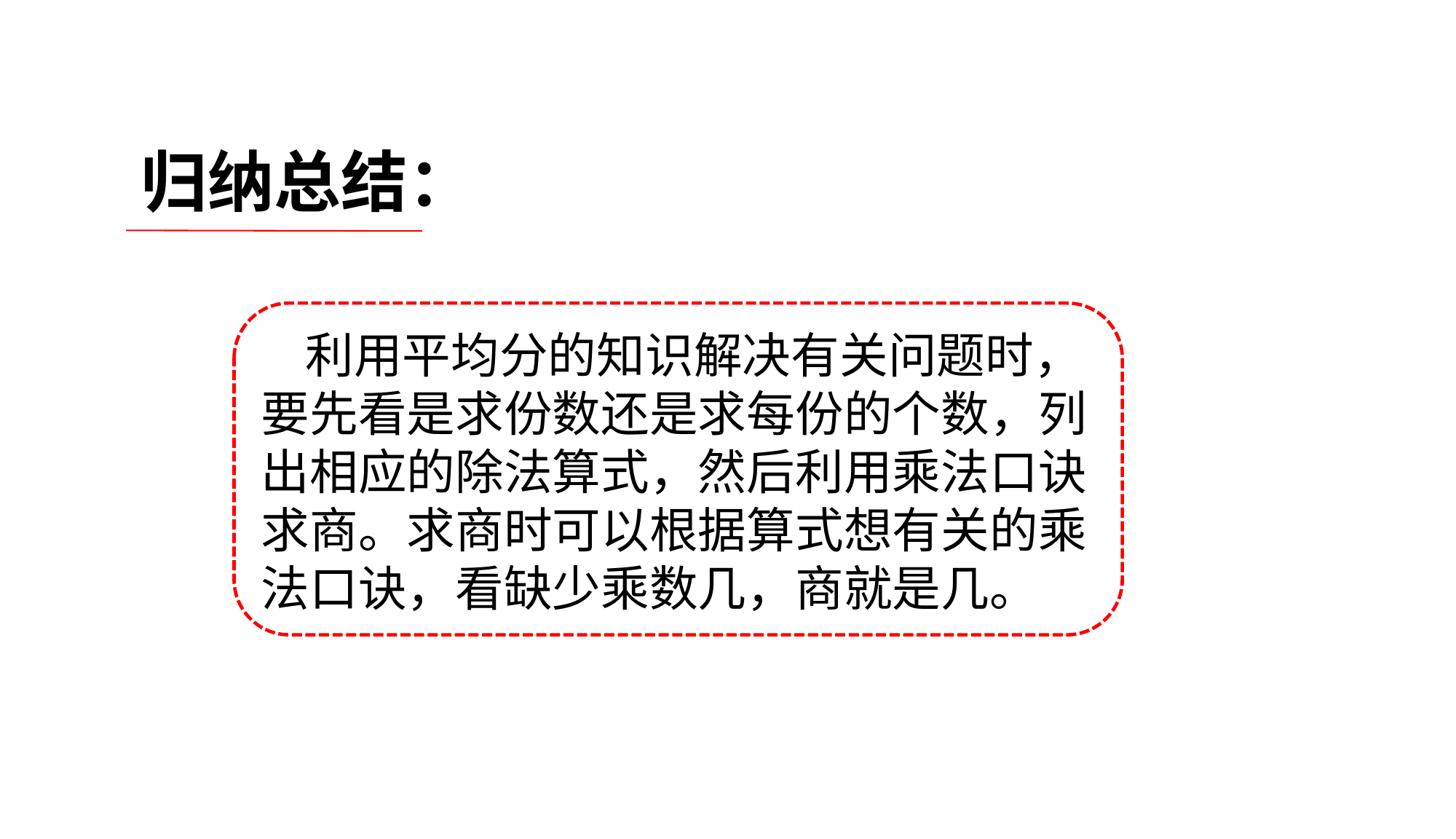

归纳总结：
   利用平均分的知识解决有关问题时，要先看是求份数还是求每份的个数，列出相应的除法算式，然后利用乘法口诀求商。求商时可以根据算式想有关的乘法口诀，看缺少乘数几，商就是几。